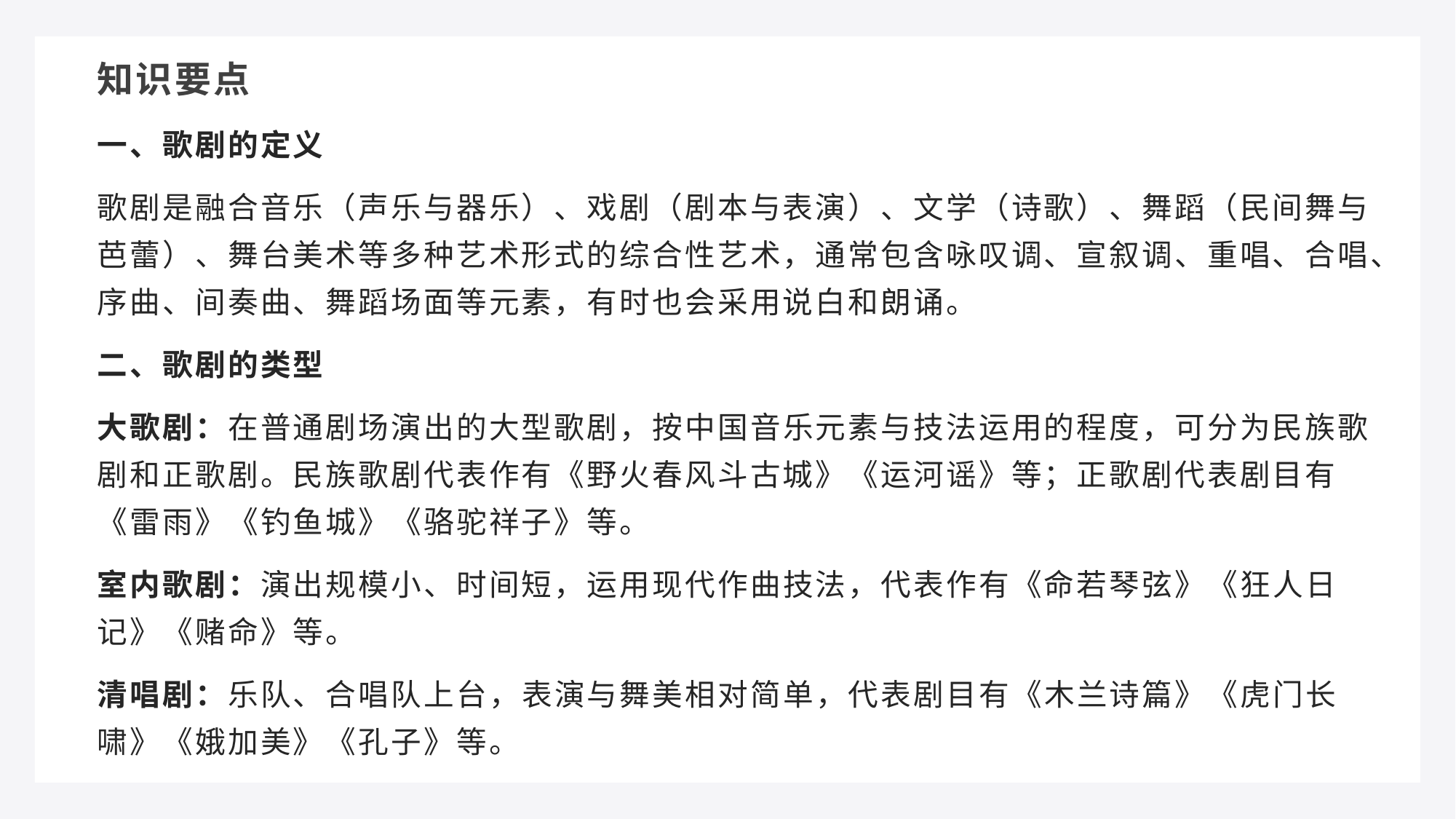

知识要点
一、歌剧的定义
歌剧是融合音乐（声乐与器乐）、戏剧（剧本与表演）、文学（诗歌）、舞蹈（民间舞与芭蕾）、舞台美术等多种艺术形式的综合性艺术，通常包含咏叹调、宣叙调、重唱、合唱、序曲、间奏曲、舞蹈场面等元素，有时也会采用说白和朗诵。
二、歌剧的类型
大歌剧：在普通剧场演出的大型歌剧，按中国音乐元素与技法运用的程度，可分为民族歌剧和正歌剧。民族歌剧代表作有《野火春风斗古城》《运河谣》等；正歌剧代表剧目有《雷雨》《钓鱼城》《骆驼祥子》等。
室内歌剧：演出规模小、时间短，运用现代作曲技法，代表作有《命若琴弦》《狂人日记》《赌命》等。
清唱剧：乐队、合唱队上台，表演与舞美相对简单，代表剧目有《木兰诗篇》《虎门长啸》《娥加美》《孔子》等。